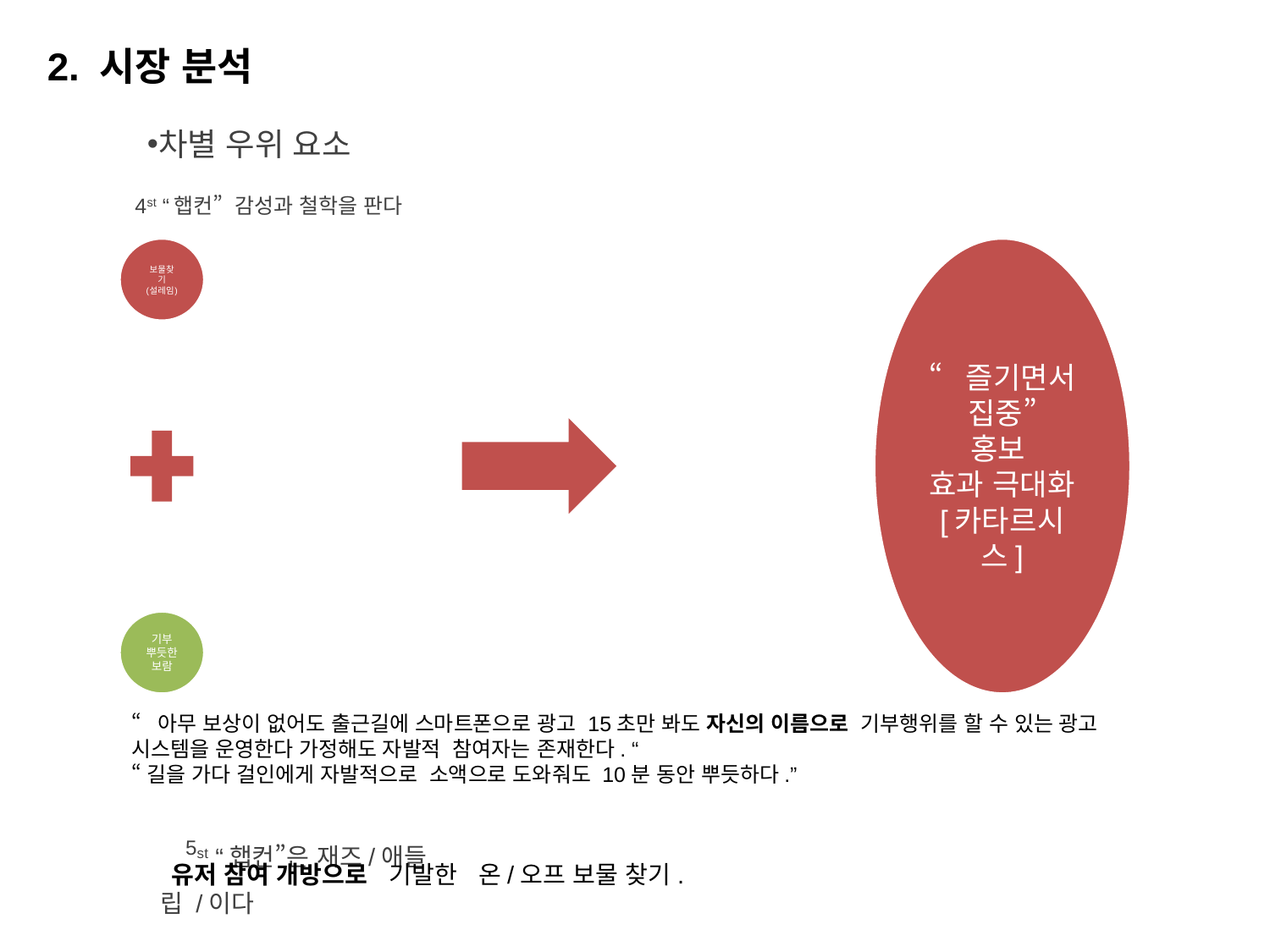

2. 시장 분석
차별 우위 요소
  4st “햅컨”  감성과 철학을 판다
보물찾기
(설레임)
기부
뿌듯한 보람
“즐기면서 집중”
홍보
효과 극대화
[카타르시스]
“아무 보상이 없어도 출근길에 스마트폰으로 광고 15초만 봐도 자신의 이름으로  기부행위를 할 수 있는 광고 시스템을 운영한다 가정해도 자발적  참여자는 존재한다. “
“길을 가다 걸인에게 자발적으로  소액으로 도와줘도 10분 동안 뿌듯하다.”
5st “햅컨”은 재즈/애들립 /이다
유저 참여 개방으로   기발한   온/오프 보물 찾기.